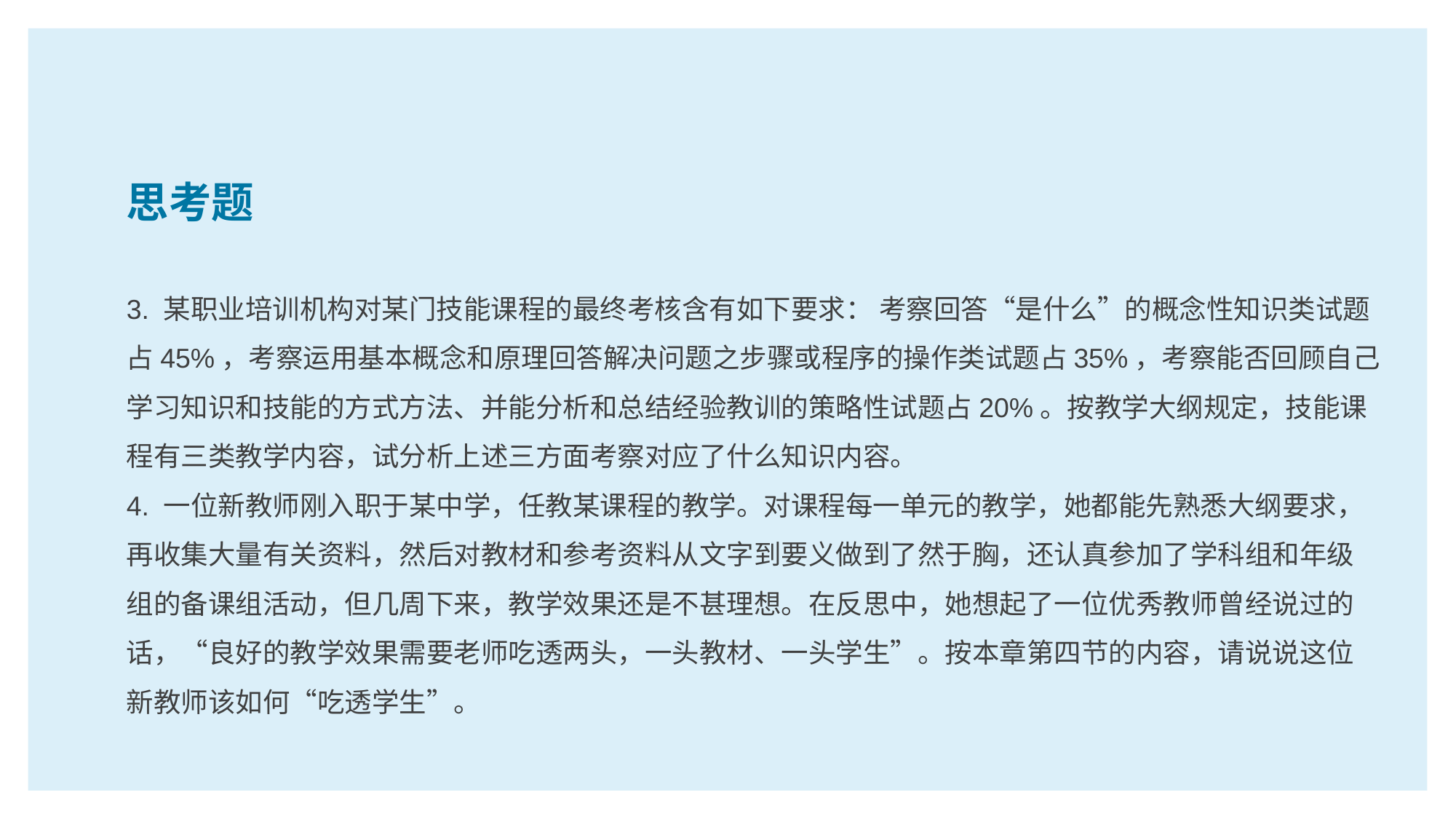

思考题

3. 某职业培训机构对某门技能课程的最终考核含有如下要求： 考察回答“是什么”的概念性知识类试题占45%，考察运用基本概念和原理回答解决问题之步骤或程序的操作类试题占35%，考察能否回顾自己学习知识和技能的方式方法、并能分析和总结经验教训的策略性试题占20%。按教学大纲规定，技能课程有三类教学内容，试分析上述三方面考察对应了什么知识内容。
4. 一位新教师刚入职于某中学，任教某课程的教学。对课程每一单元的教学，她都能先熟悉大纲要求，再收集大量有关资料，然后对教材和参考资料从文字到要义做到了然于胸，还认真参加了学科组和年级组的备课组活动，但几周下来，教学效果还是不甚理想。在反思中，她想起了一位优秀教师曾经说过的话，“良好的教学效果需要老师吃透两头，一头教材、一头学生”。按本章第四节的内容，请说说这位新教师该如何“吃透学生”。